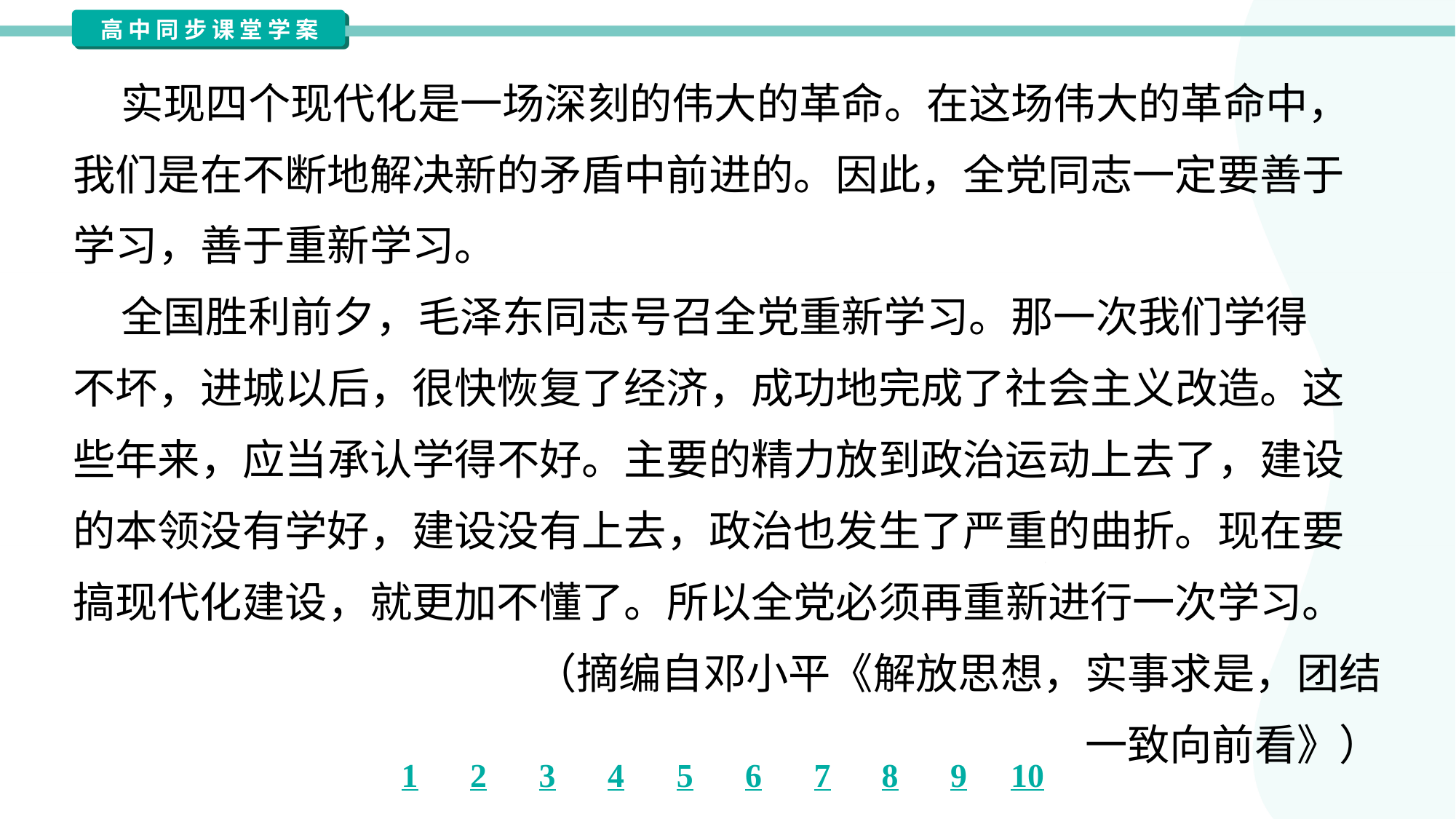

实现四个现代化是一场深刻的伟大的革命。在这场伟大的革命中，
我们是在不断地解决新的矛盾中前进的。因此，全党同志一定要善于
学习，善于重新学习。
    全国胜利前夕，毛泽东同志号召全党重新学习。那一次我们学得
不坏，进城以后，很快恢复了经济，成功地完成了社会主义改造。这
些年来，应当承认学得不好。主要的精力放到政治运动上去了，建设
的本领没有学好，建设没有上去，政治也发生了严重的曲折。现在要
搞现代化建设，就更加不懂了。所以全党必须再重新进行一次学习。
（摘编自邓小平《解放思想，实事求是，团结
一致向前看》）